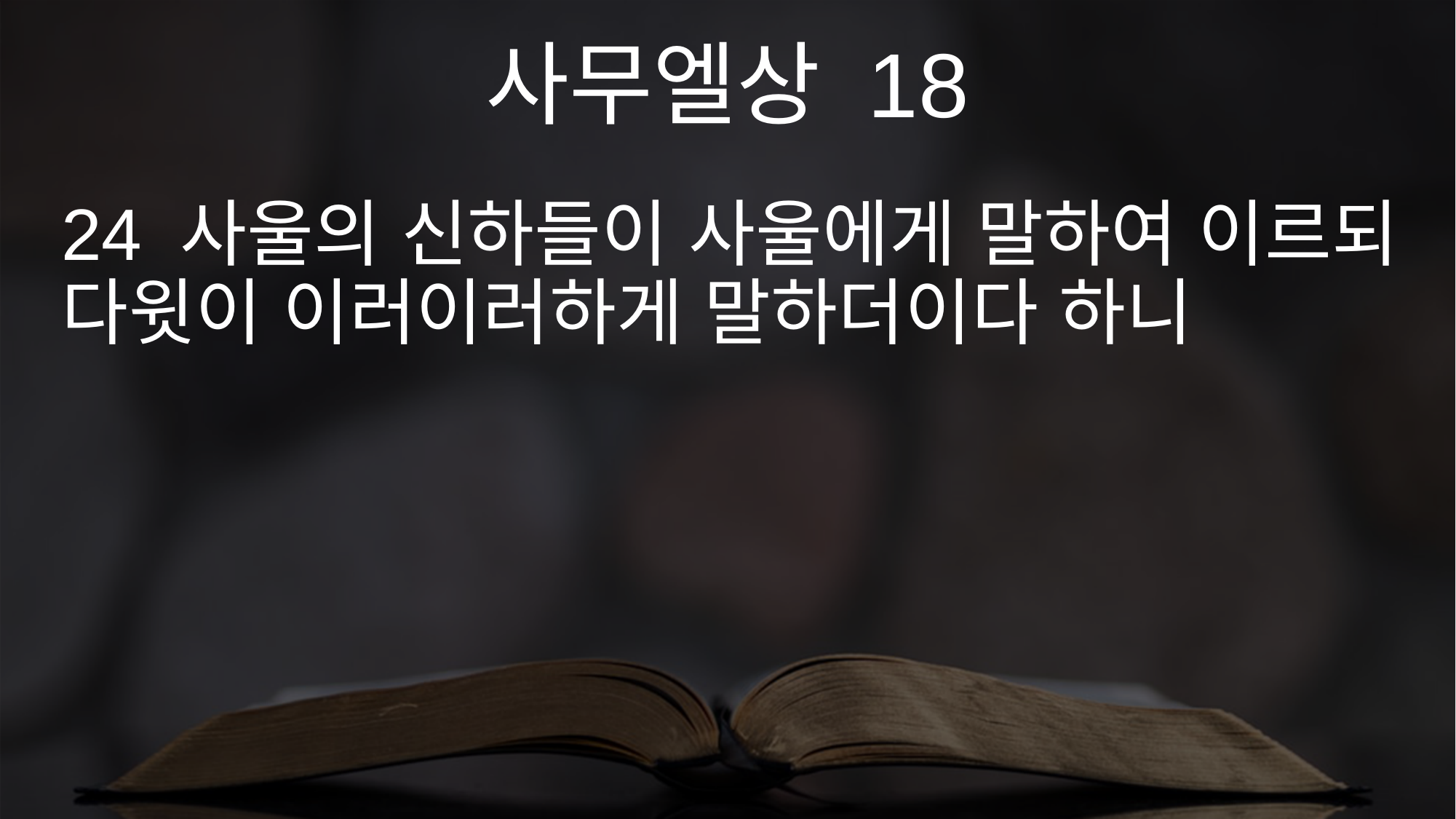

사무엘상 18
24 사울의 신하들이 사울에게 말하여 이르되 다윗이 이러이러하게 말하더이다 하니